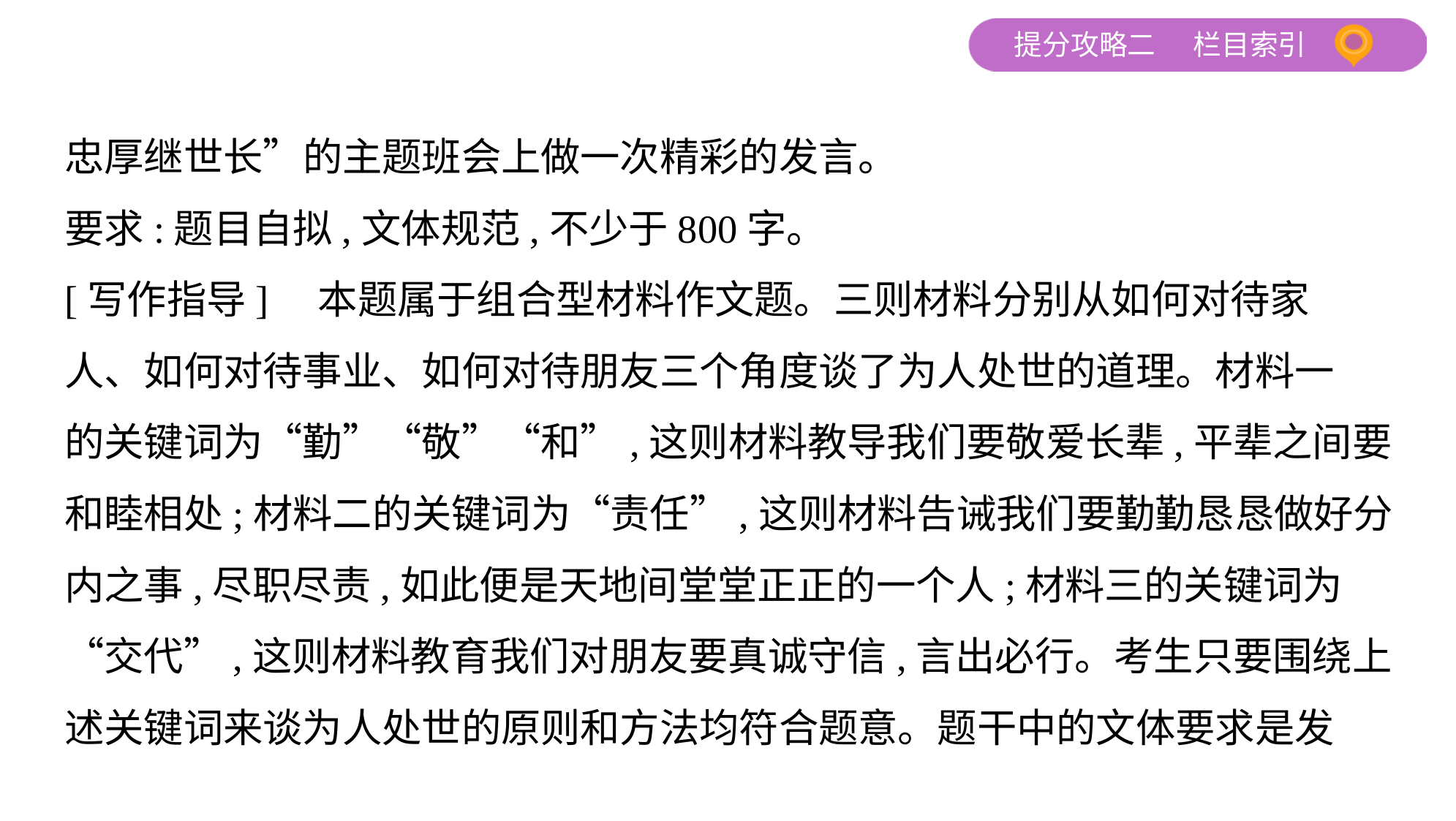

忠厚继世长”的主题班会上做一次精彩的发言。
要求:题目自拟,文体规范,不少于800字。
[写作指导]　本题属于组合型材料作文题。三则材料分别从如何对待家
人、如何对待事业、如何对待朋友三个角度谈了为人处世的道理。材料一
的关键词为“勤”“敬”“和”,这则材料教导我们要敬爱长辈,平辈之间要
和睦相处;材料二的关键词为“责任”,这则材料告诫我们要勤勤恳恳做好分
内之事,尽职尽责,如此便是天地间堂堂正正的一个人;材料三的关键词为
“交代”,这则材料教育我们对朋友要真诚守信,言出必行。考生只要围绕上
述关键词来谈为人处世的原则和方法均符合题意。题干中的文体要求是发